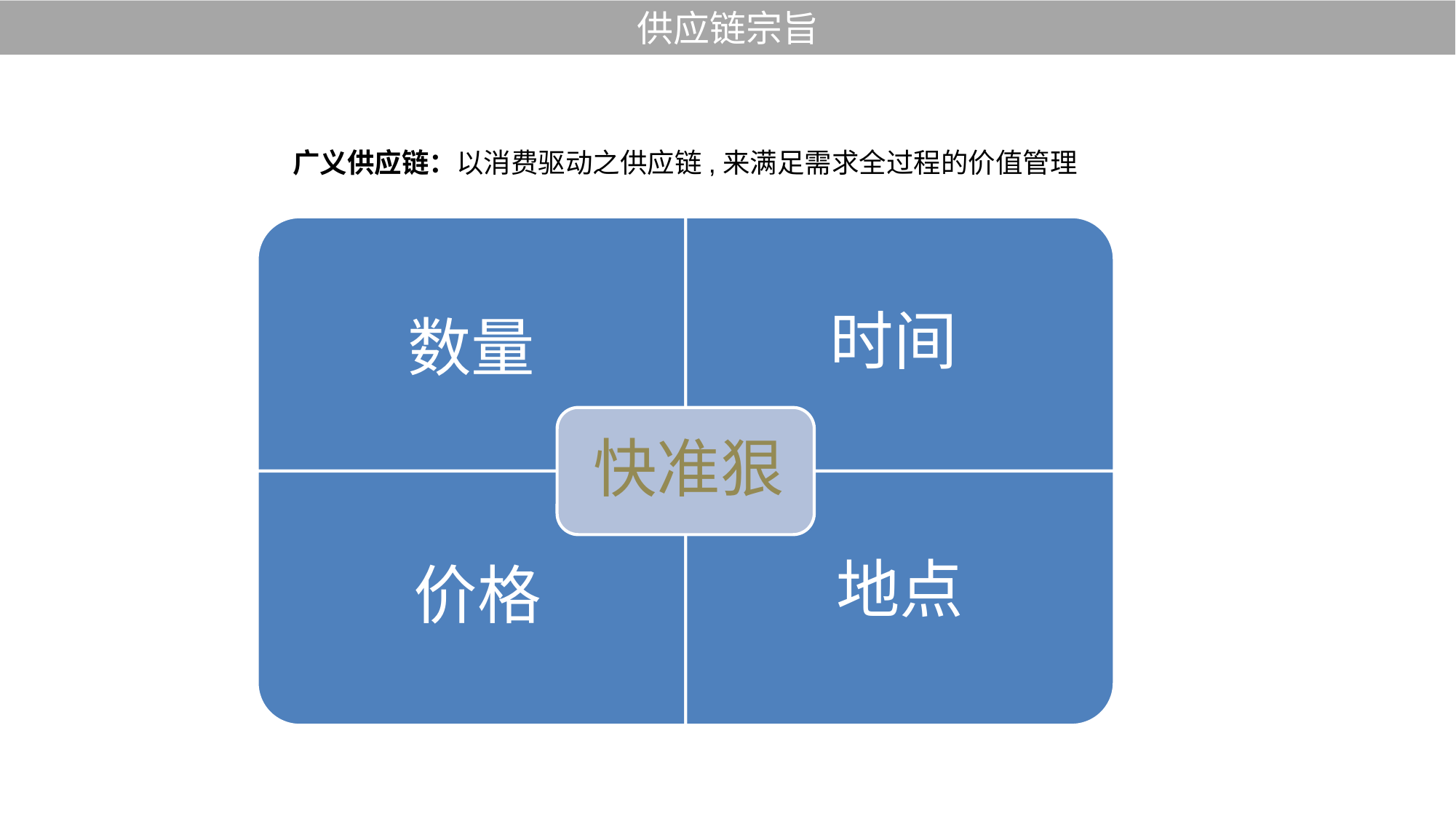

供应链宗旨
广义供应链：以消费驱动之供应链,来满足需求全过程的价值管理
数量
时间
价格
地点
快准狠
Page 4